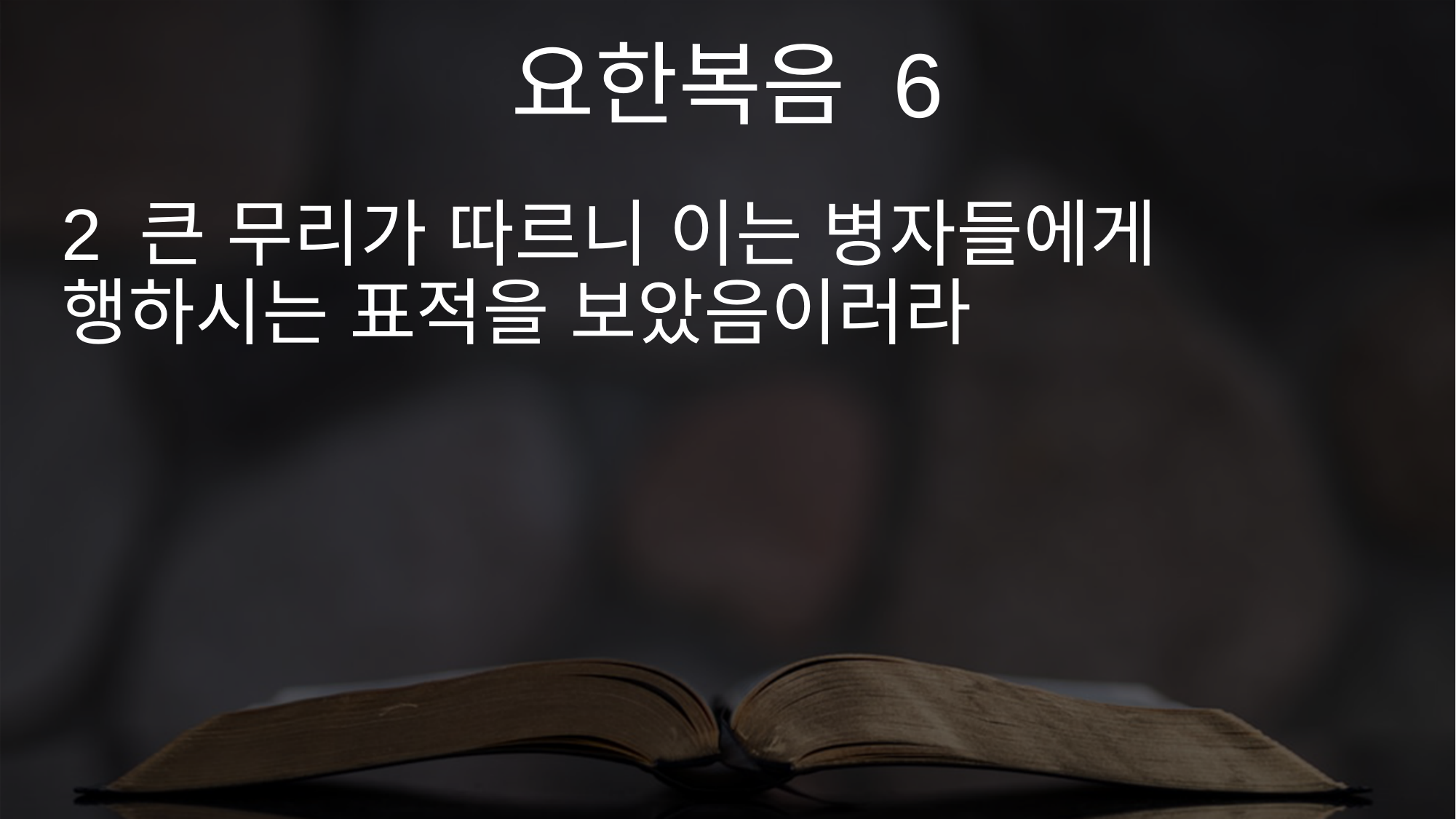

요한복음 6
2 큰 무리가 따르니 이는 병자들에게 행하시는 표적을 보았음이러라